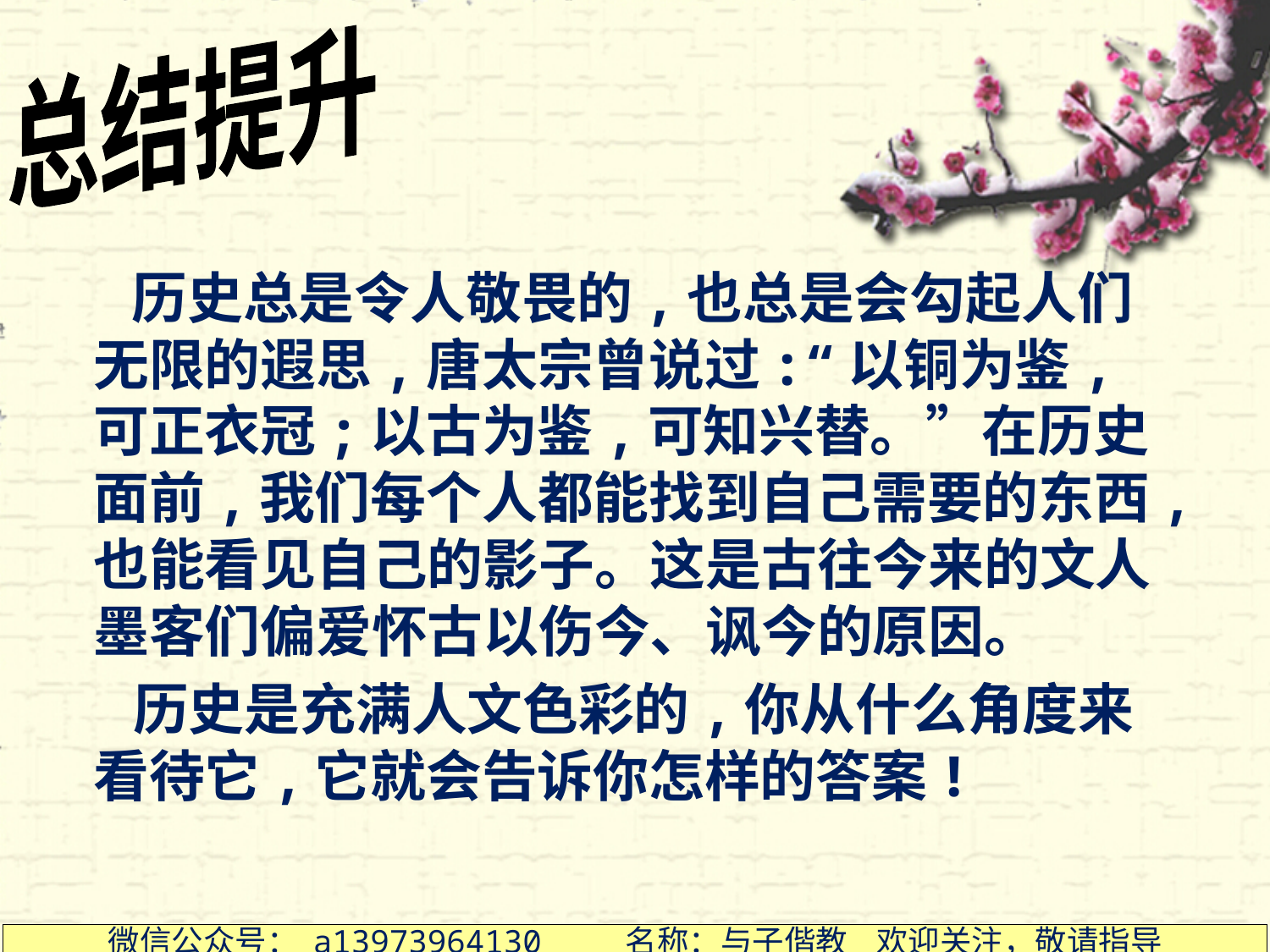

总结提升
      历史总是令人敬畏的,也总是会勾起人们无限的遐思,唐太宗曾说过:“以铜为鉴,可正衣冠;以古为鉴,可知兴替。”在历史面前,我们每个人都能找到自己需要的东西,也能看见自己的影子。这是古往今来的文人墨客们偏爱怀古以伤今、讽今的原因。
      历史是充满人文色彩的,你从什么角度来看待它,它就会告诉你怎样的答案!
微信公众号： a13973964130    名称：与子偕教    欢迎关注，敬请指导